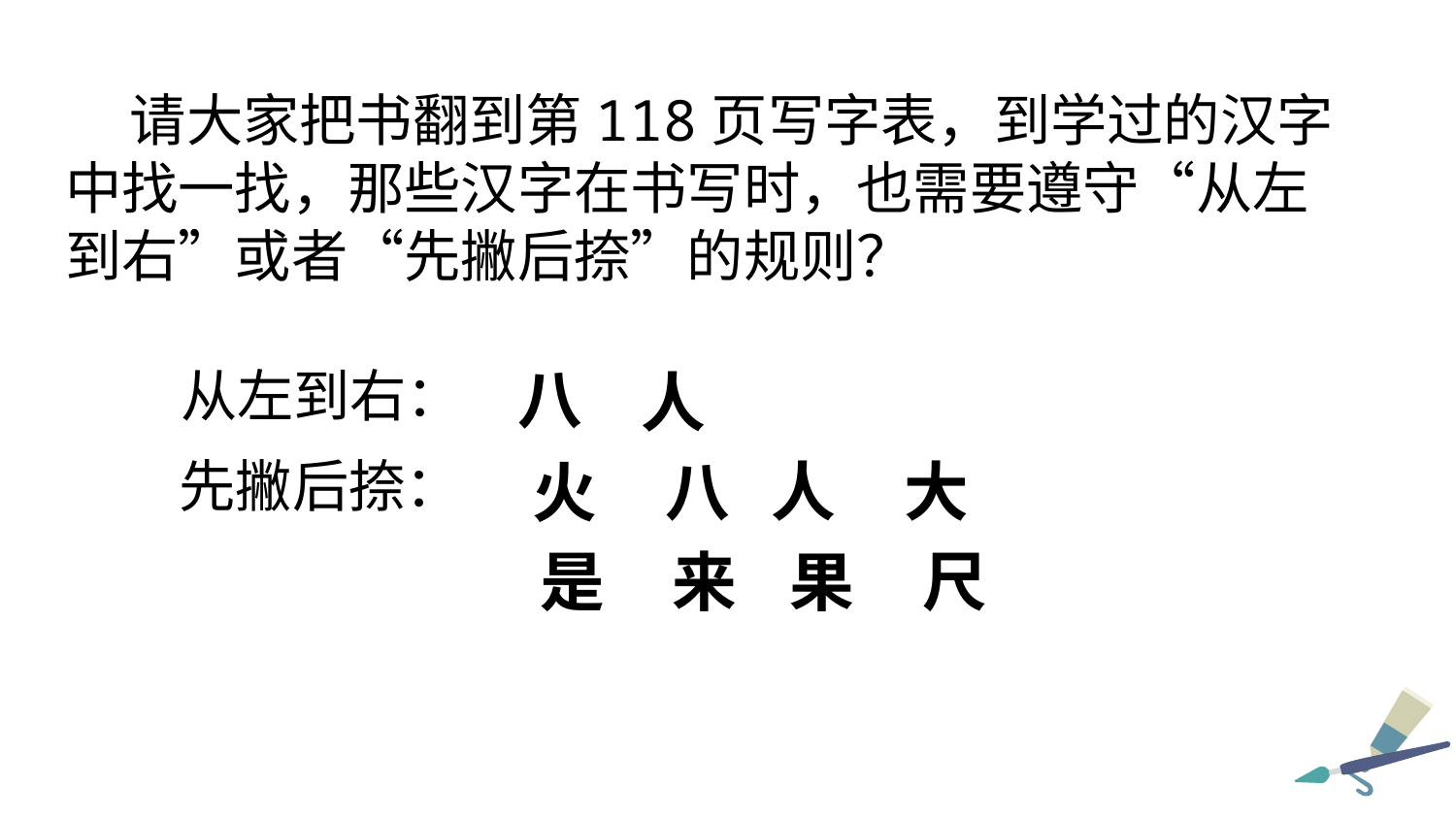

请大家把书翻到第118页写字表，到学过的汉字中找一找，那些汉字在书写时，也需要遵守“从左到右”或者“先撇后捺”的规则？
八
从左到右：
人
先撇后捺：
大
人
八
火
来
尺
是
果